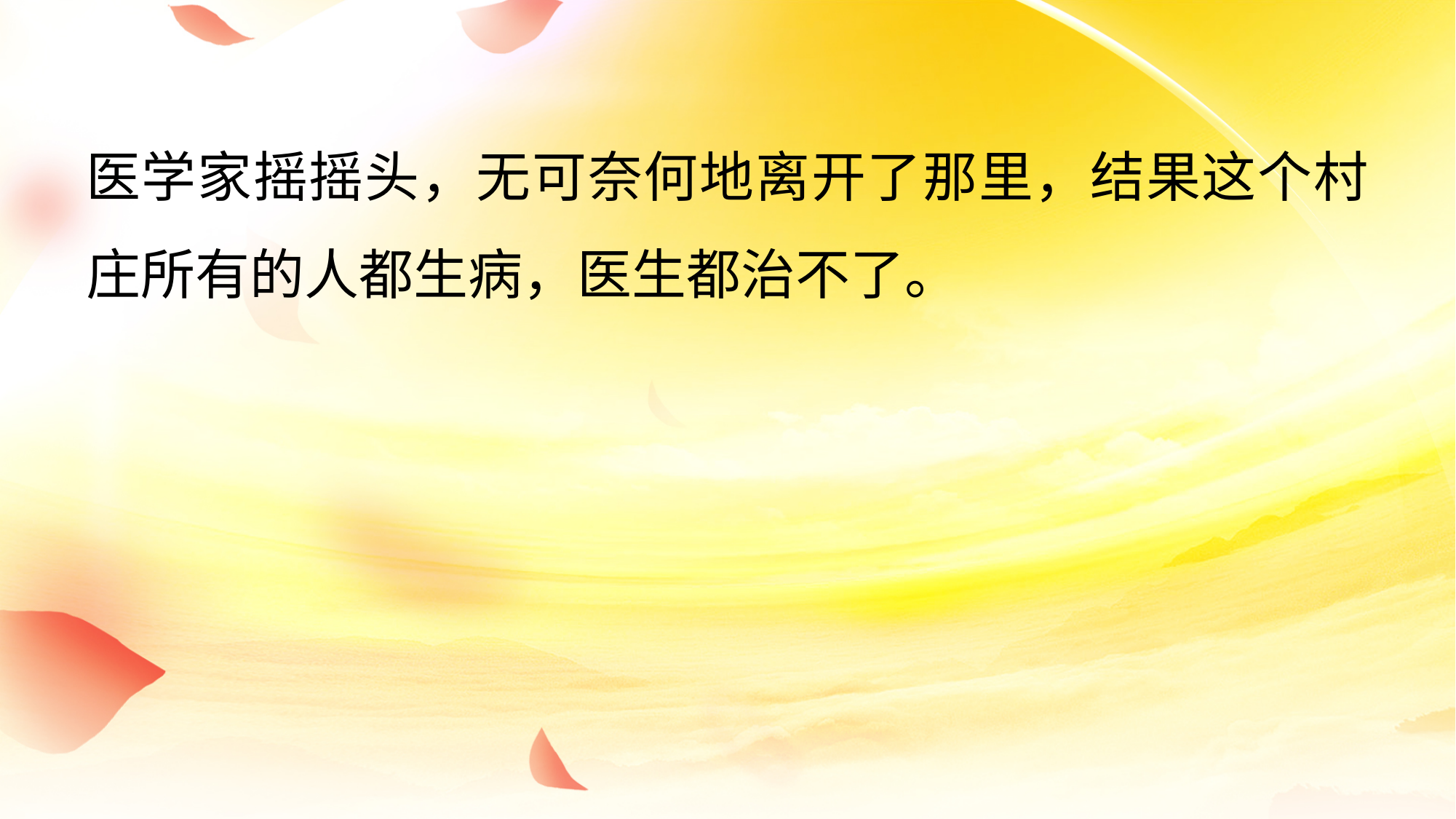

医学家摇摇头，无可奈何地离开了那里，结果这个村庄所有的人都生病，医生都治不了。